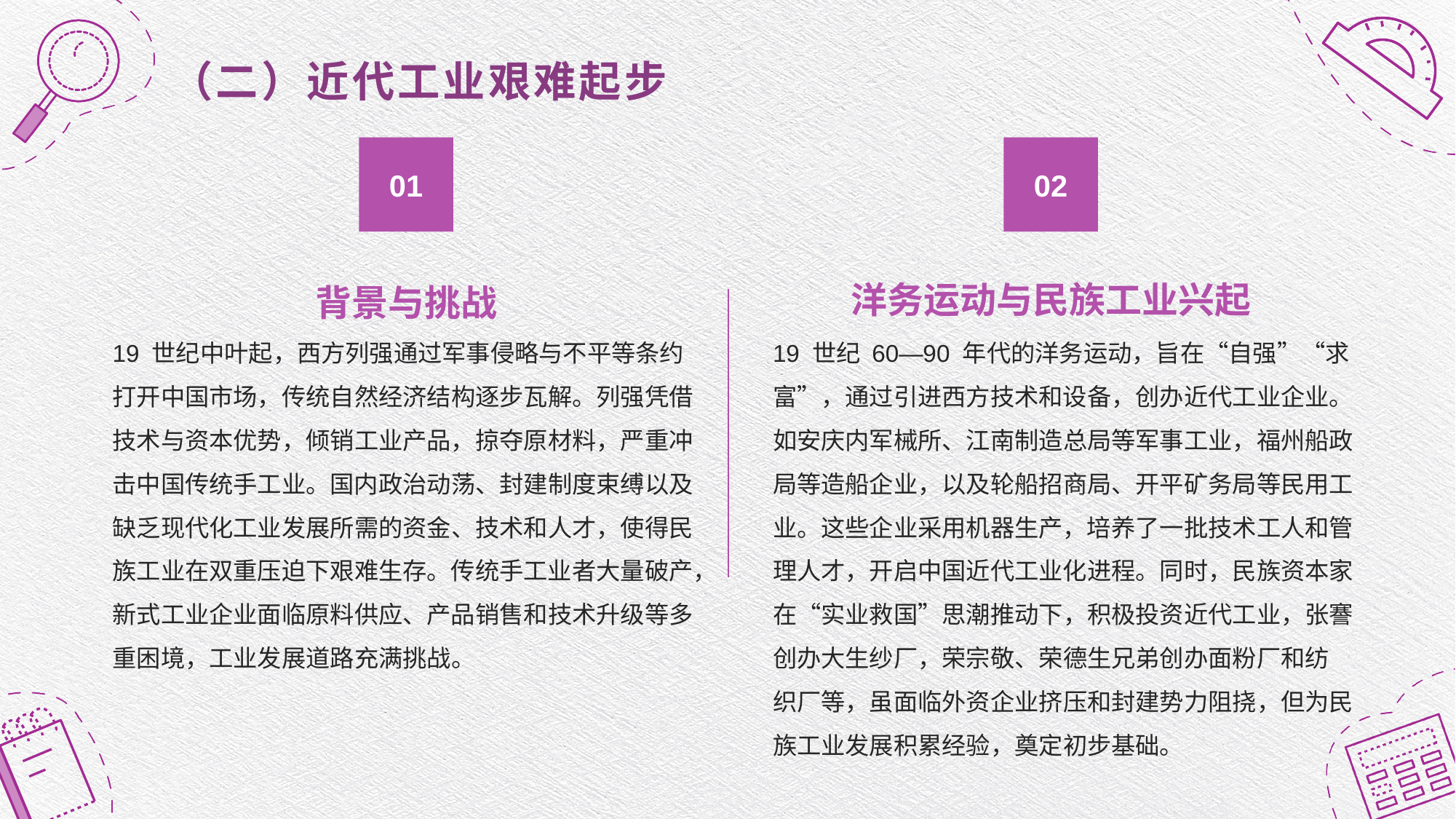

（二）近代工业艰难起步
01
02
洋务运动与民族工业兴起
背景与挑战
19 世纪中叶起，西方列强通过军事侵略与不平等条约打开中国市场，传统自然经济结构逐步瓦解。列强凭借技术与资本优势，倾销工业产品，掠夺原材料，严重冲击中国传统手工业。国内政治动荡、封建制度束缚以及缺乏现代化工业发展所需的资金、技术和人才，使得民族工业在双重压迫下艰难生存。传统手工业者大量破产，新式工业企业面临原料供应、产品销售和技术升级等多重困境，工业发展道路充满挑战。
19 世纪 60—90 年代的洋务运动，旨在“自强”“求富”，通过引进西方技术和设备，创办近代工业企业。如安庆内军械所、江南制造总局等军事工业，福州船政局等造船企业，以及轮船招商局、开平矿务局等民用工业。这些企业采用机器生产，培养了一批技术工人和管理人才，开启中国近代工业化进程。同时，民族资本家在“实业救国”思潮推动下，积极投资近代工业，张謇创办大生纱厂，荣宗敬、荣德生兄弟创办面粉厂和纺
织厂等，虽面临外资企业挤压和封建势力阻挠，但为民族工业发展积累经验，奠定初步基础。